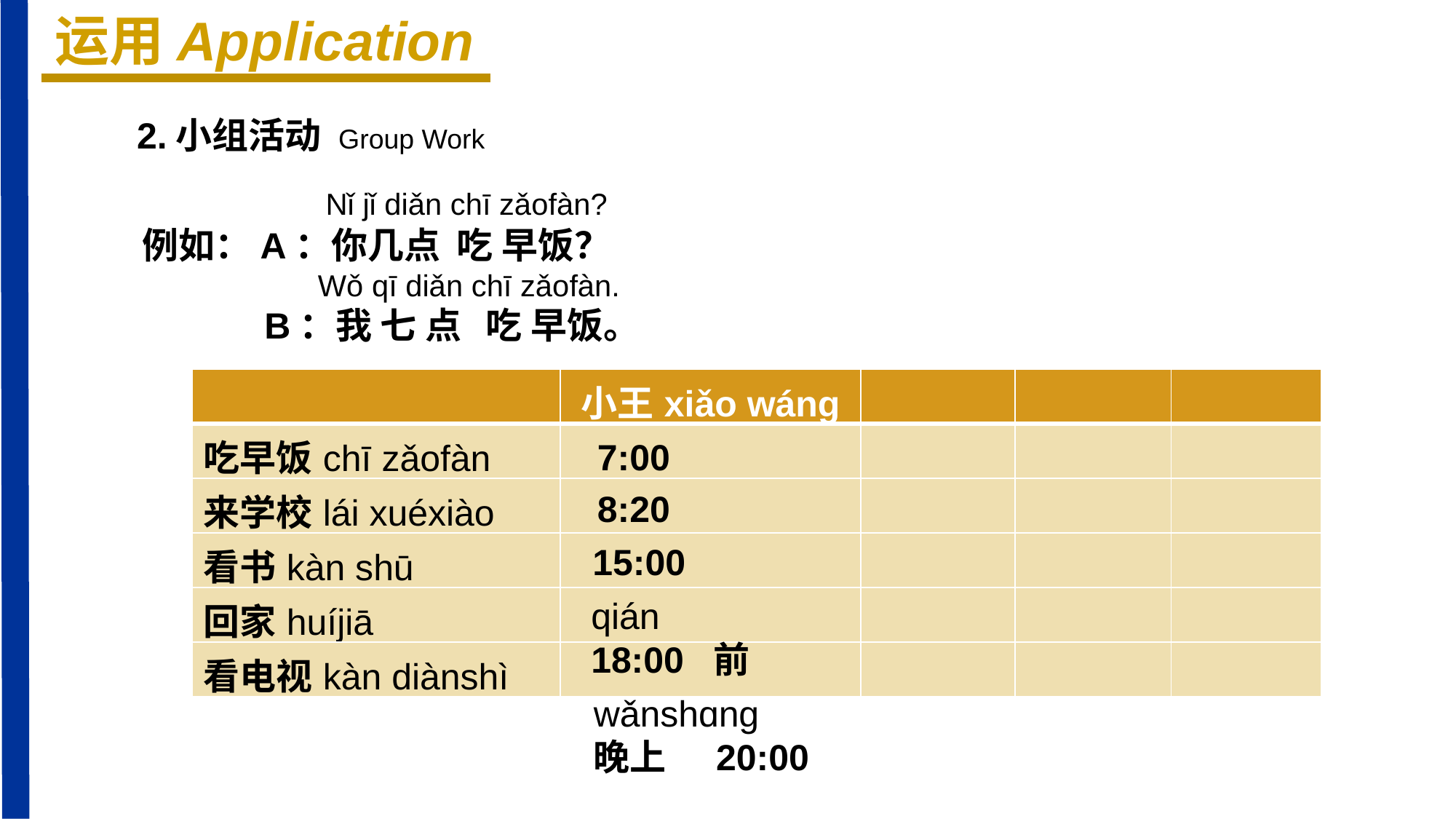

运用Application
2.小组活动 Group Work
                  Nǐ jǐ diǎn chī zǎofàn?
例如：A：你几点  吃 早饭？
                     Wǒ qī diǎn chī zǎofàn.
            B：我 七 点   吃 早饭。
|  | 小王xiǎo wánɡ |  |  |  |
| --- | --- | --- | --- | --- |
| 吃早饭chī zǎofàn |  |  |  |  |
| 来学校lái xuéxiào |  |  |  |  |
| 看书kàn shū |  |  |  |  |
| 回家huíjiā |  |  |  |  |
| 看电视kàn diànshì |  |  |  |  |
7:00
8:20
15:00
qián
18:00  前
wǎnshɑnɡ
晚上     20:00